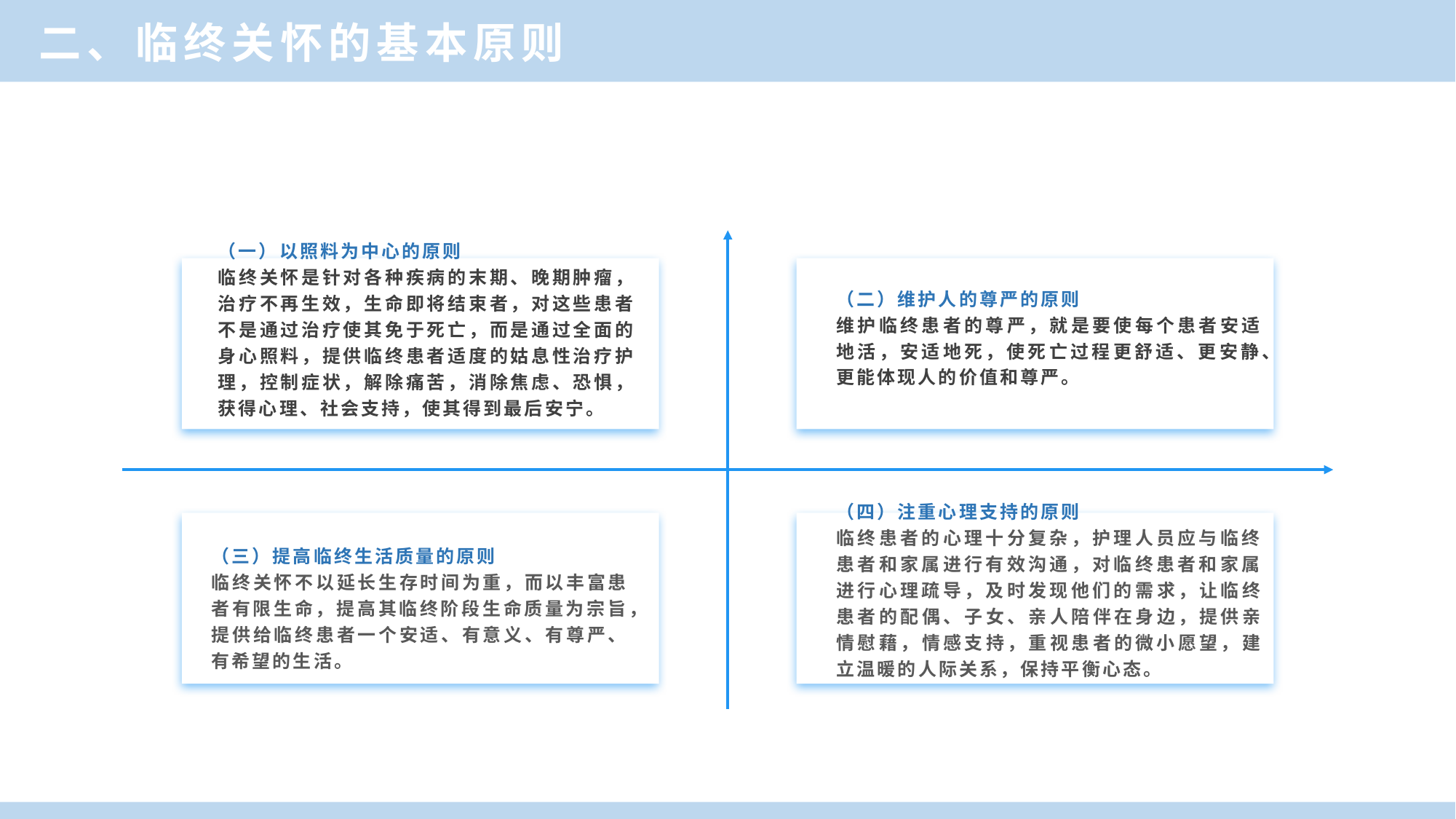

二、临终关怀的基本原则
（一）以照料为中心的原则
临终关怀是针对各种疾病的末期、晚期肿瘤，治疗不再生效，生命即将结束者，对这些患者不是通过治疗使其免于死亡，而是通过全面的身心照料，提供临终患者适度的姑息性治疗护理，控制症状，解除痛苦，消除焦虑、恐惧，获得心理、社会支持，使其得到最后安宁。

（二）维护人的尊严的原则
维护临终患者的尊严，就是要使每个患者安适地活，安适地死，使死亡过程更舒适、更安静、更能体现人的价值和尊严。
（四）注重心理支持的原则
临终患者的心理十分复杂，护理人员应与临终患者和家属进行有效沟通，对临终患者和家属进行心理疏导，及时发现他们的需求，让临终患者的配偶、子女、亲人陪伴在身边，提供亲情慰藉，情感支持，重视患者的微小愿望，建立温暖的人际关系，保持平衡心态。

（三）提高临终生活质量的原则
临终关怀不以延长生存时间为重，而以丰富患者有限生命，提高其临终阶段生命质量为宗旨，提供给临终患者一个安适、有意义、有尊严、有希望的生活。